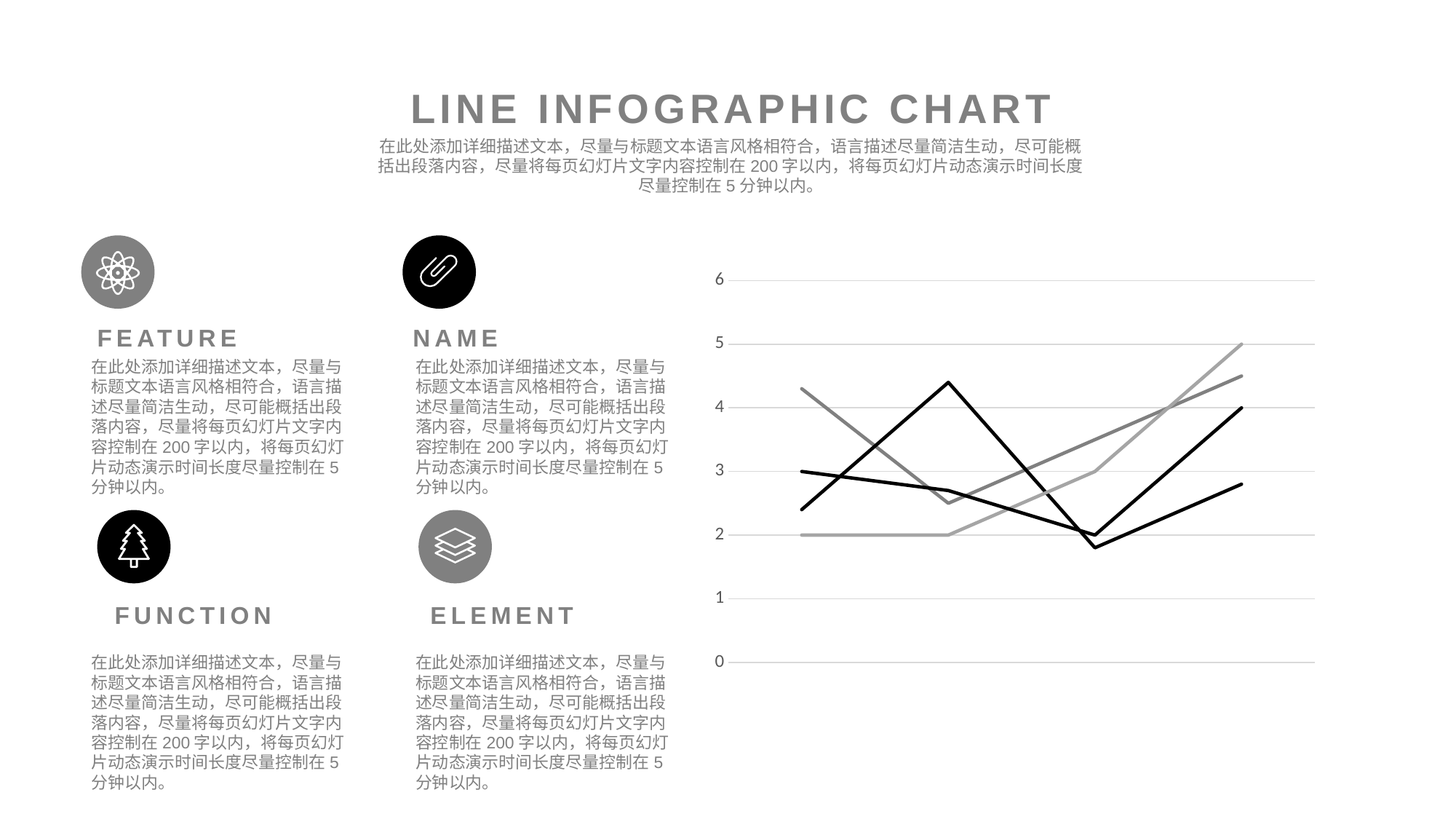

LINE INFOGRAPHIC CHART
在此处添加详细描述文本，尽量与标题文本语言风格相符合，语言描述尽量简洁生动，尽可能概括出段落内容，尽量将每页幻灯片文字内容控制在200字以内，将每页幻灯片动态演示时间长度尽量控制在5分钟以内。

### Chart

| Category | Series 1 | Series 2 | Series 3 | Series 4 |
|---|---|---|---|---|
| Category 1 | 4.3 | 2.4 | 2.0 | 3.0 |
| Category 2 | 2.5 | 4.4 | 2.0 | 2.7 |
| Category 3 | 3.5 | 1.8 | 3.0 | 2.0 |
| Category 4 | 4.5 | 2.8 | 5.0 | 4.0 |
FEATURE
NAME
在此处添加详细描述文本，尽量与标题文本语言风格相符合，语言描述尽量简洁生动，尽可能概括出段落内容，尽量将每页幻灯片文字内容控制在200字以内，将每页幻灯片动态演示时间长度尽量控制在5分钟以内。
在此处添加详细描述文本，尽量与标题文本语言风格相符合，语言描述尽量简洁生动，尽可能概括出段落内容，尽量将每页幻灯片文字内容控制在200字以内，将每页幻灯片动态演示时间长度尽量控制在5分钟以内。

FUNCTION
ELEMENT
在此处添加详细描述文本，尽量与标题文本语言风格相符合，语言描述尽量简洁生动，尽可能概括出段落内容，尽量将每页幻灯片文字内容控制在200字以内，将每页幻灯片动态演示时间长度尽量控制在5分钟以内。
在此处添加详细描述文本，尽量与标题文本语言风格相符合，语言描述尽量简洁生动，尽可能概括出段落内容，尽量将每页幻灯片文字内容控制在200字以内，将每页幻灯片动态演示时间长度尽量控制在5分钟以内。